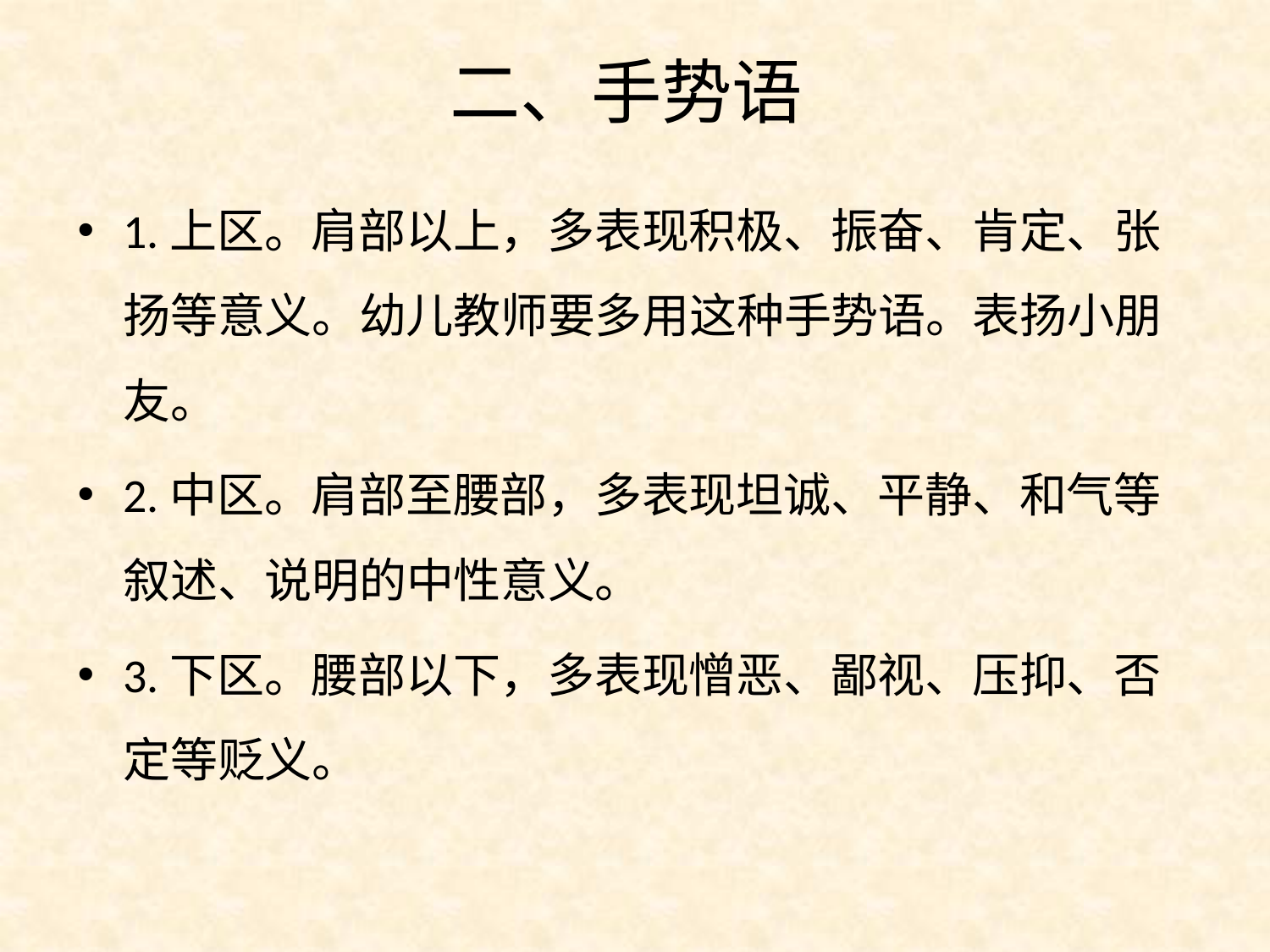

二、手势语
1.上区。肩部以上，多表现积极、振奋、肯定、张扬等意义。幼儿教师要多用这种手势语。表扬小朋友。
2.中区。肩部至腰部，多表现坦诚、平静、和气等叙述、说明的中性意义。
3.下区。腰部以下，多表现憎恶、鄙视、压抑、否定等贬义。